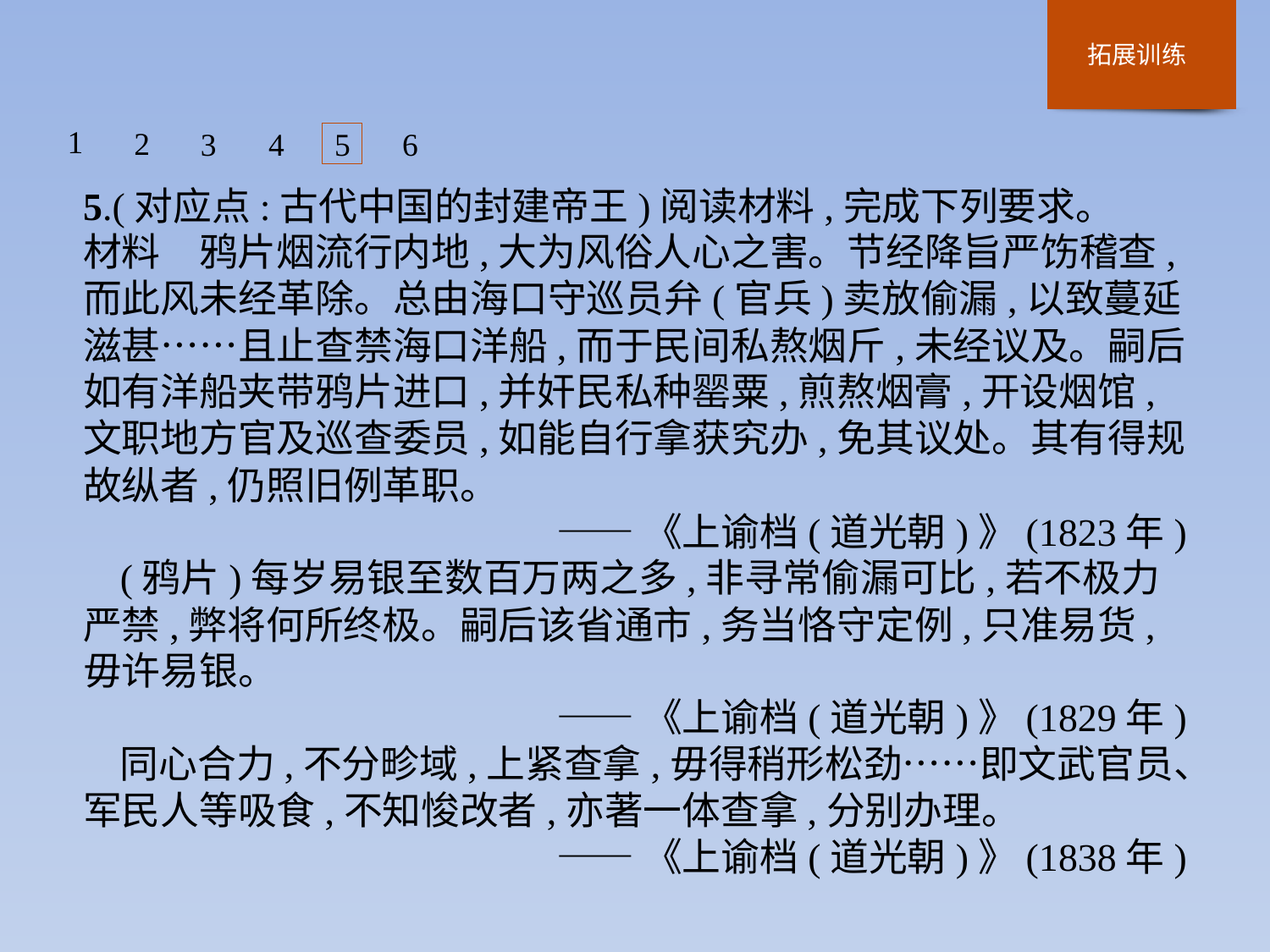

1
2
3
4
5
6
5.(对应点:古代中国的封建帝王)阅读材料,完成下列要求。
材料　鸦片烟流行内地,大为风俗人心之害。节经降旨严饬稽查,而此风未经革除。总由海口守巡员弁(官兵)卖放偷漏,以致蔓延滋甚……且止查禁海口洋船,而于民间私熬烟斤,未经议及。嗣后如有洋船夹带鸦片进口,并奸民私种罂粟,煎熬烟膏,开设烟馆,文职地方官及巡查委员,如能自行拿获究办,免其议处。其有得规故纵者,仍照旧例革职。
——《上谕档(道光朝)》(1823年)
(鸦片)每岁易银至数百万两之多,非寻常偷漏可比,若不极力严禁,弊将何所终极。嗣后该省通市,务当恪守定例,只准易货,毋许易银。
——《上谕档(道光朝)》(1829年)
同心合力,不分畛域,上紧查拿,毋得稍形松劲……即文武官员、军民人等吸食,不知悛改者,亦著一体查拿,分别办理。
——《上谕档(道光朝)》(1838年)